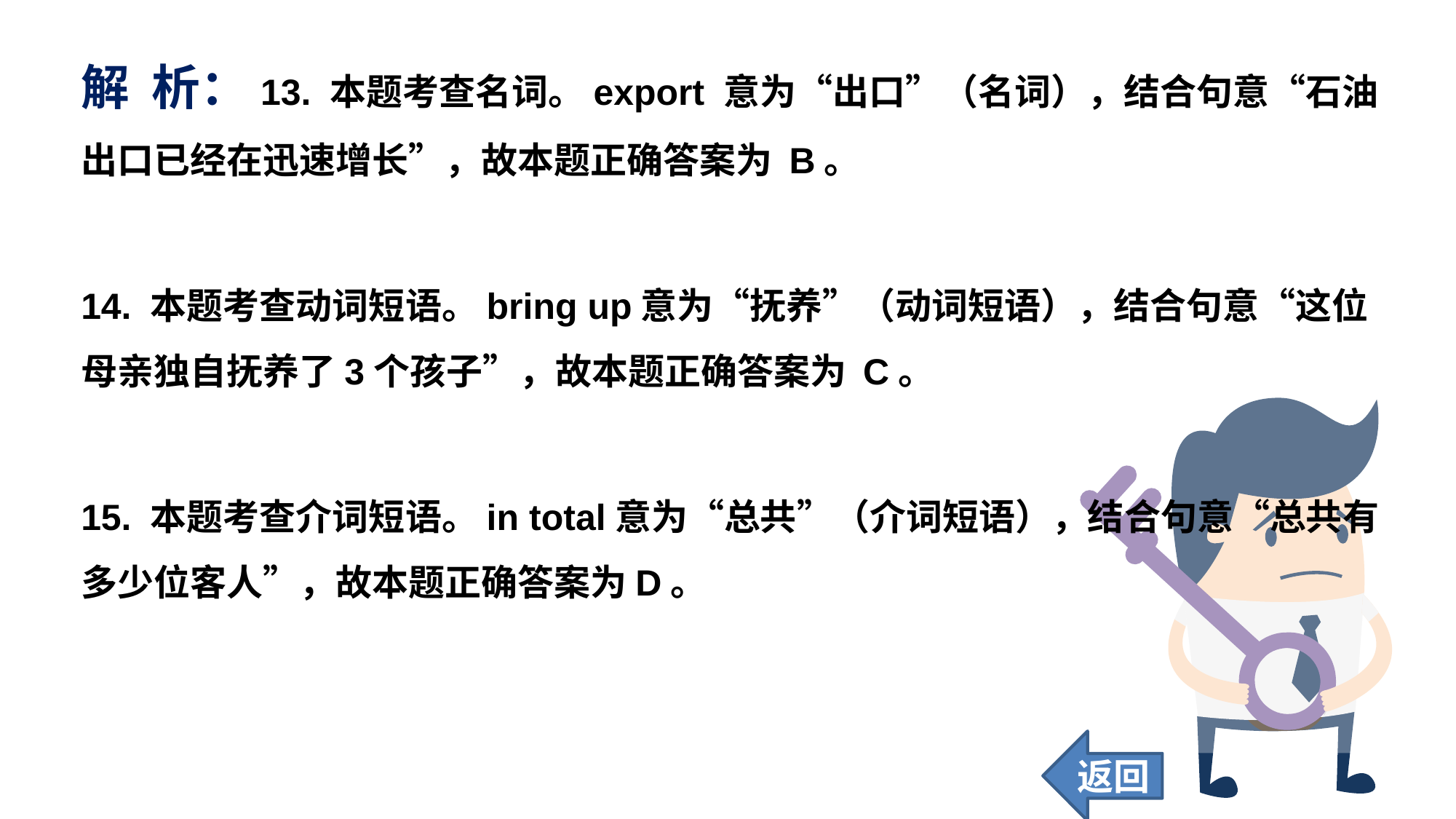

解  析：13. 本题考查名词。export 意为“出口”（名词），结合句意“石油出口已经在迅速增长”，故本题正确答案为 B。

14. 本题考查动词短语。bring up意为“抚养”（动词短语），结合句意“这位母亲独自抚养了3个孩子”，故本题正确答案为 C。

15. 本题考查介词短语。in total意为“总共”（介词短语），结合句意“总共有多少位客人”，故本题正确答案为D。

返回
61